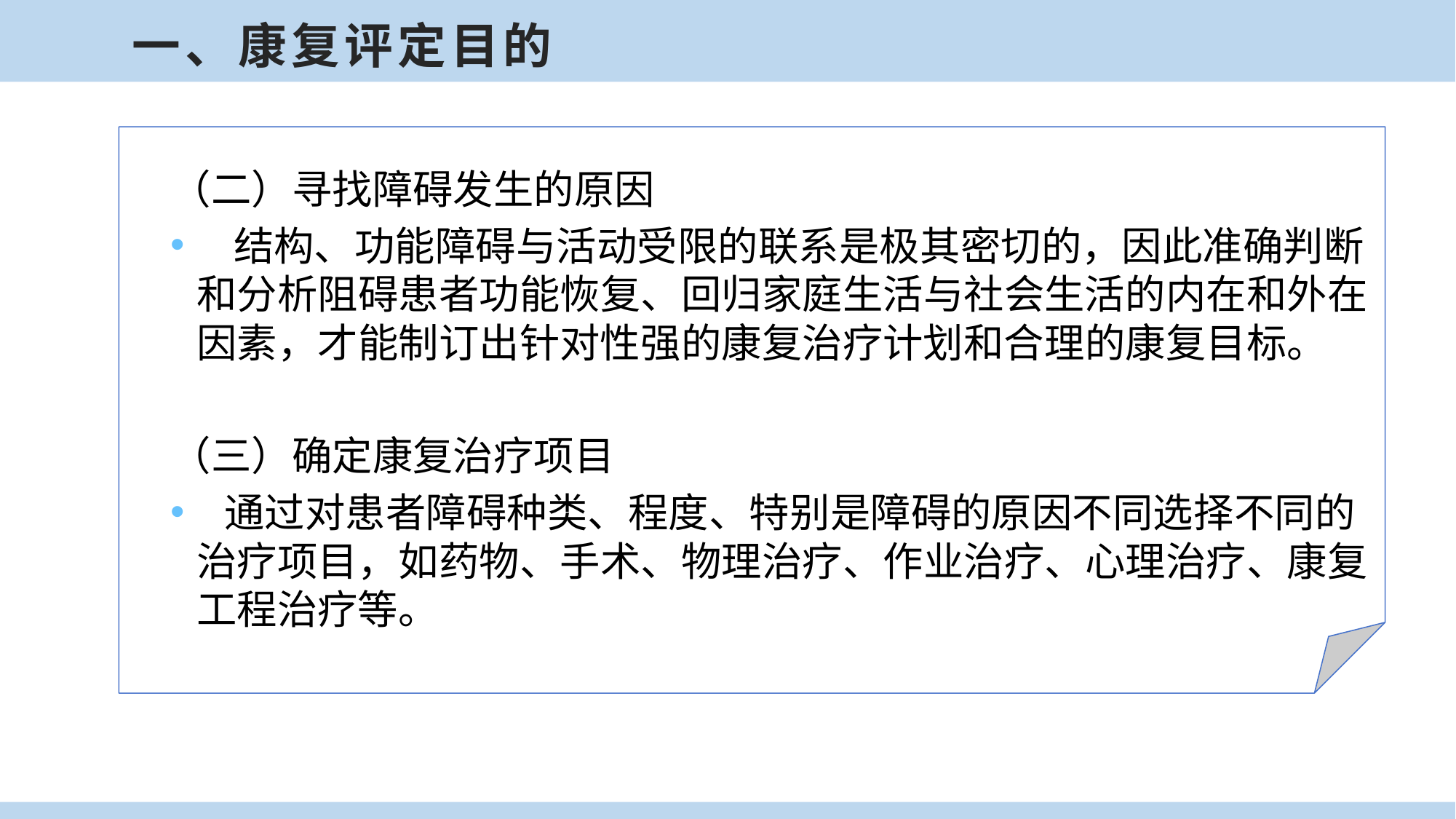

一、康复评定目的

（二）寻找障碍发生的原因
   结构、功能障碍与活动受限的联系是极其密切的，因此准确判断和分析阻碍患者功能恢复、回归家庭生活与社会生活的内在和外在因素，才能制订出针对性强的康复治疗计划和合理的康复目标。

（三）确定康复治疗项目
  通过对患者障碍种类、程度、特别是障碍的原因不同选择不同的治疗项目，如药物、手术、物理治疗、作业治疗、心理治疗、康复工程治疗等。